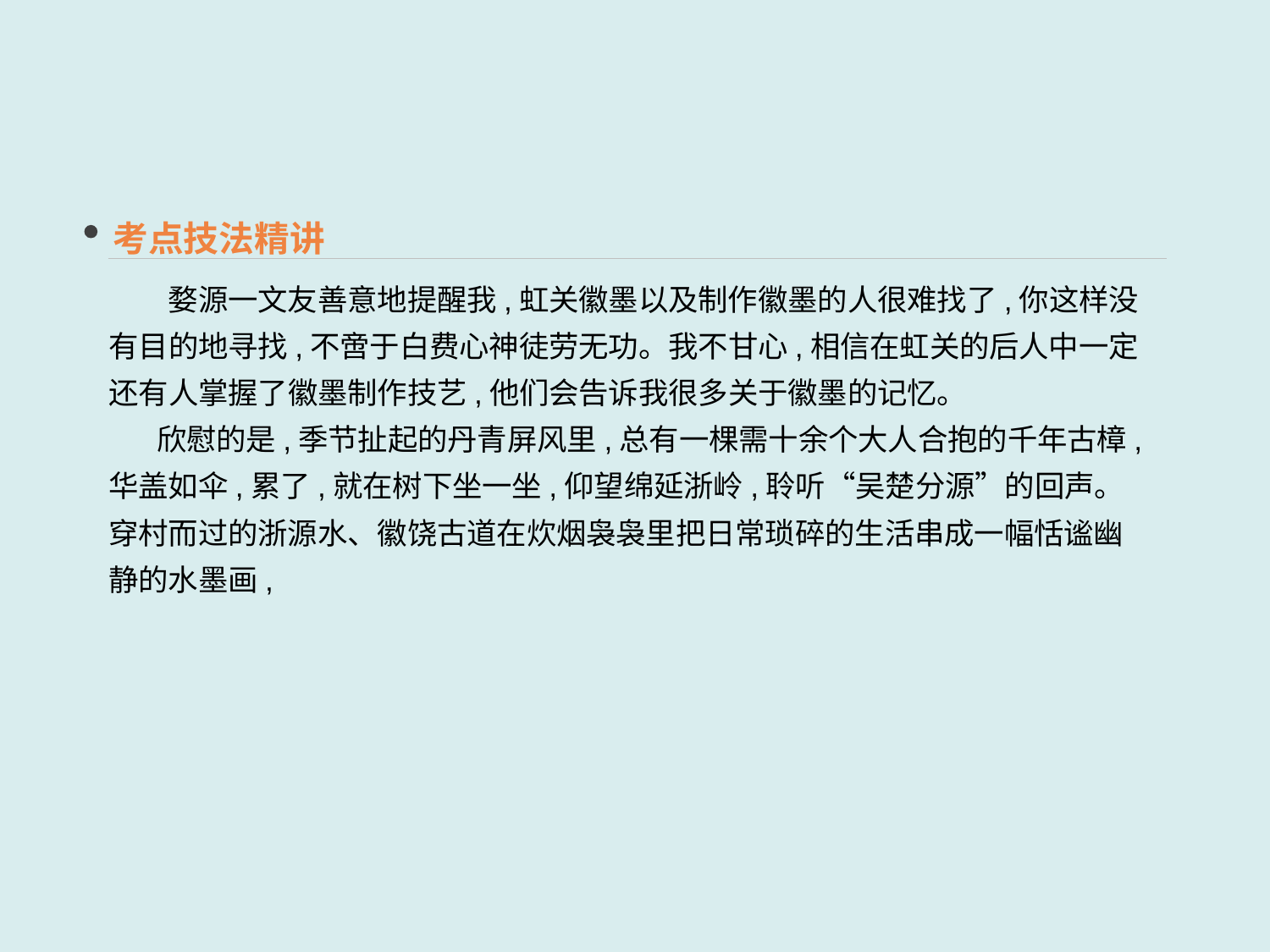

考点技法精讲

　　婺源一文友善意地提醒我,虹关徽墨以及制作徽墨的人很难找了,你这样没有目的地寻找,不啻于白费心神徒劳无功。我不甘心,相信在虹关的后人中一定还有人掌握了徽墨制作技艺,他们会告诉我很多关于徽墨的记忆。
      欣慰的是,季节扯起的丹青屏风里,总有一棵需十余个大人合抱的千年古樟,华盖如伞,累了,就在树下坐一坐,仰望绵延浙岭,聆听“吴楚分源”的回声。穿村而过的浙源水、徽饶古道在炊烟袅袅里把日常琐碎的生活串成一幅恬谧幽静的水墨画,